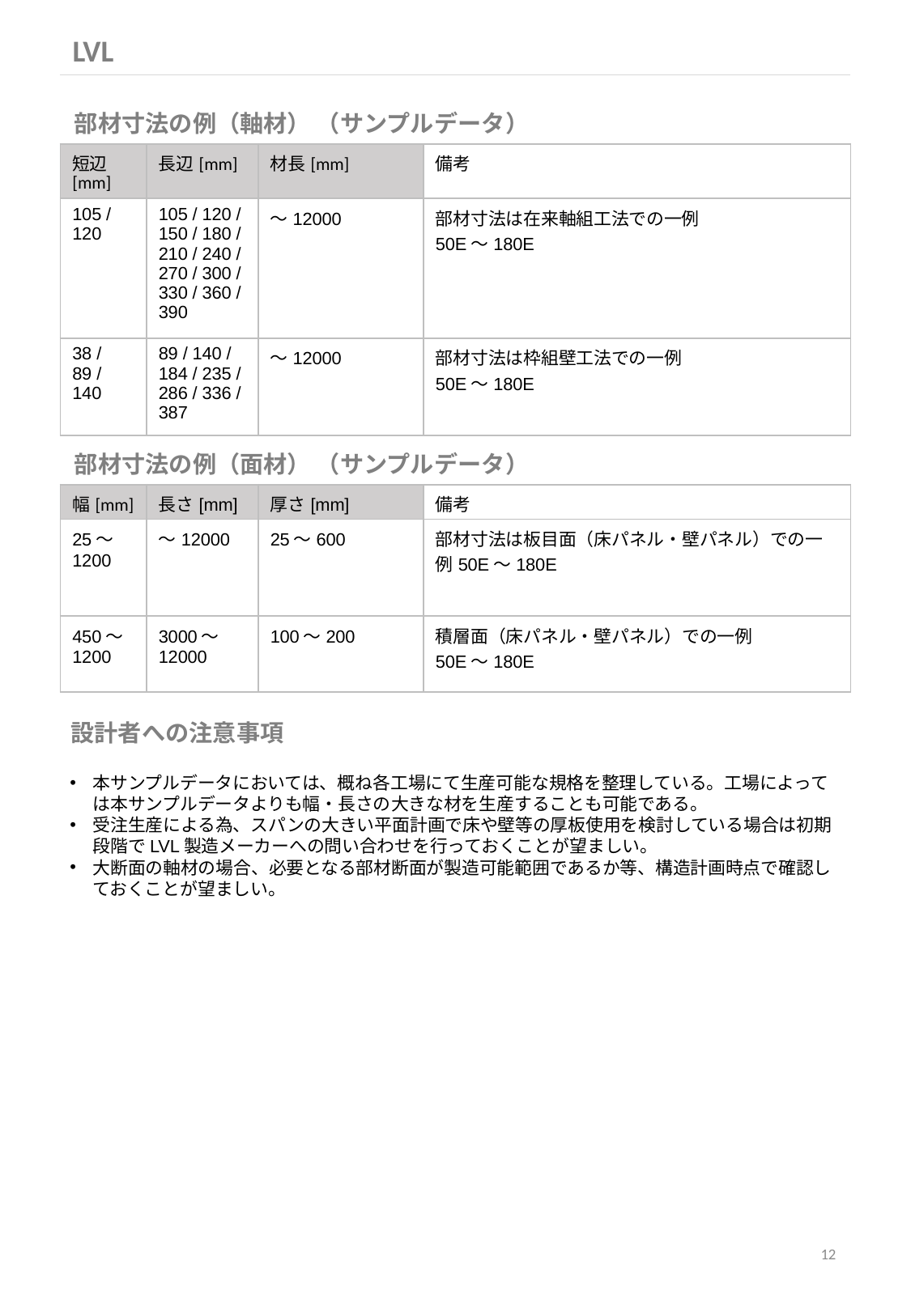

LVL
部材寸法の例（軸材） （サンプルデータ）
| 短辺[mm] | 長辺[mm] | 材長[mm] | 備考 |
| --- | --- | --- | --- |
| 105 / 120 | 105 / 120 / 150 / 180 / 210 / 240 / 270 / 300 / 330 / 360 / 390 | ～12000 | 部材寸法は在来軸組工法での一例 50E～180E |
| 38 / 89 / 140 | 89 / 140 / 184 / 235 / 286 / 336 / 387 | ～12000 | 部材寸法は枠組壁工法での一例 50E～180E |
部材寸法の例（面材） （サンプルデータ）
| 幅[mm] | 長さ[mm] | 厚さ[mm] | 備考 |
| --- | --- | --- | --- |
| 25～1200 | ～12000 | 25～600 | 部材寸法は板目面（床パネル・壁パネル）での一例50E～180E |
| 450～1200 | 3000～12000 | 100～200 | 積層面（床パネル・壁パネル）での一例 50E～180E |
設計者への注意事項
本サンプルデータにおいては、概ね各工場にて生産可能な規格を整理している。工場によっては本サンプルデータよりも幅・長さの大きな材を生産することも可能である。
受注生産による為、スパンの大きい平面計画で床や壁等の厚板使用を検討している場合は初期段階でLVL製造メーカーへの問い合わせを行っておくことが望ましい。
大断面の軸材の場合、必要となる部材断面が製造可能範囲であるか等、構造計画時点で確認しておくことが望ましい。
12